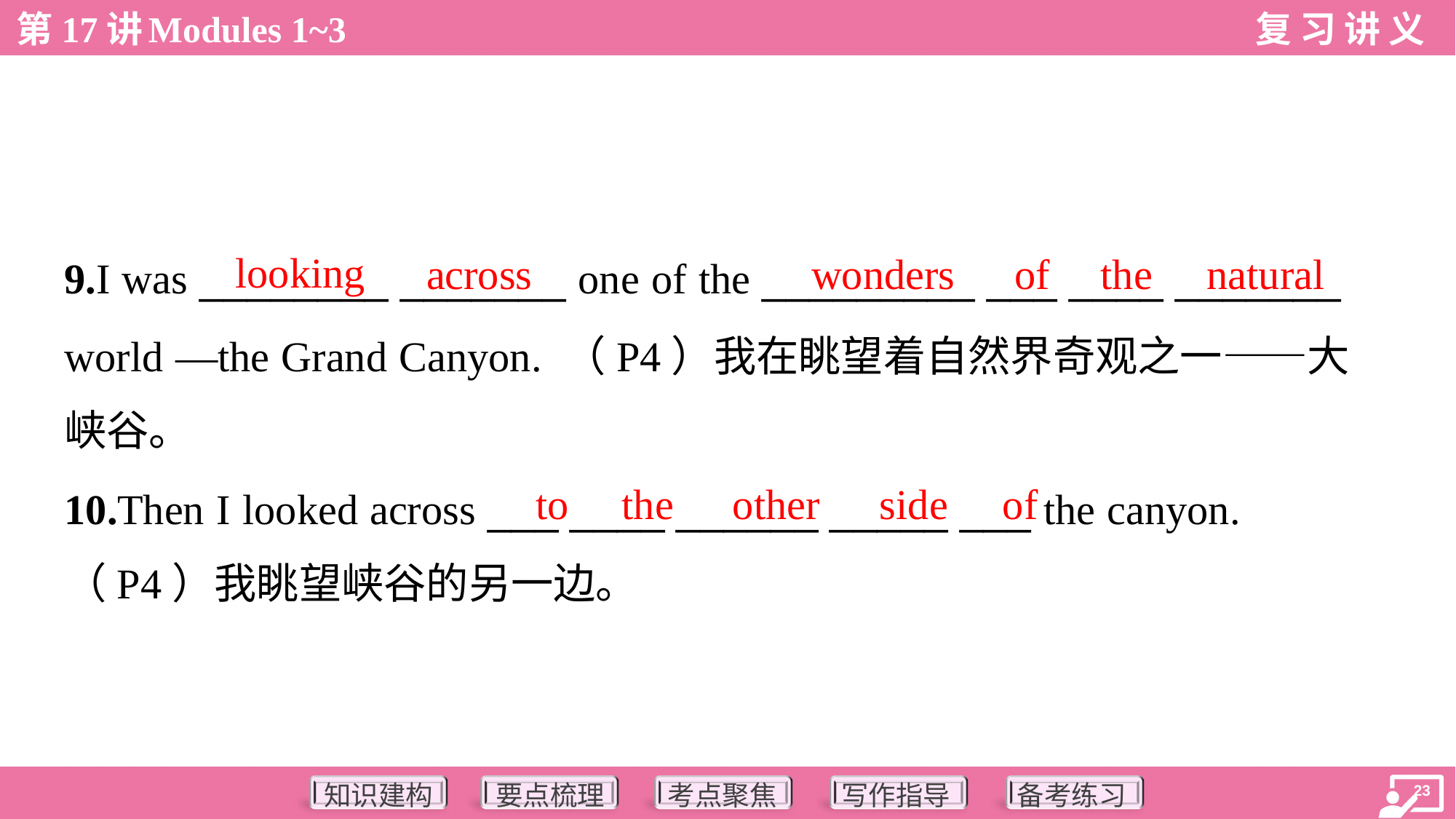

looking
across
wonders
of
the
natural
9.I was ________ _______ one of the _________ ___ ____ _______
world —the Grand Canyon. （P4）我在眺望着自然界奇观之一——大
峡谷。
to
the
other
side
of
10.Then I looked across ___ ____ ______ _____ ___ the canyon.
（P4）我眺望峡谷的另一边。